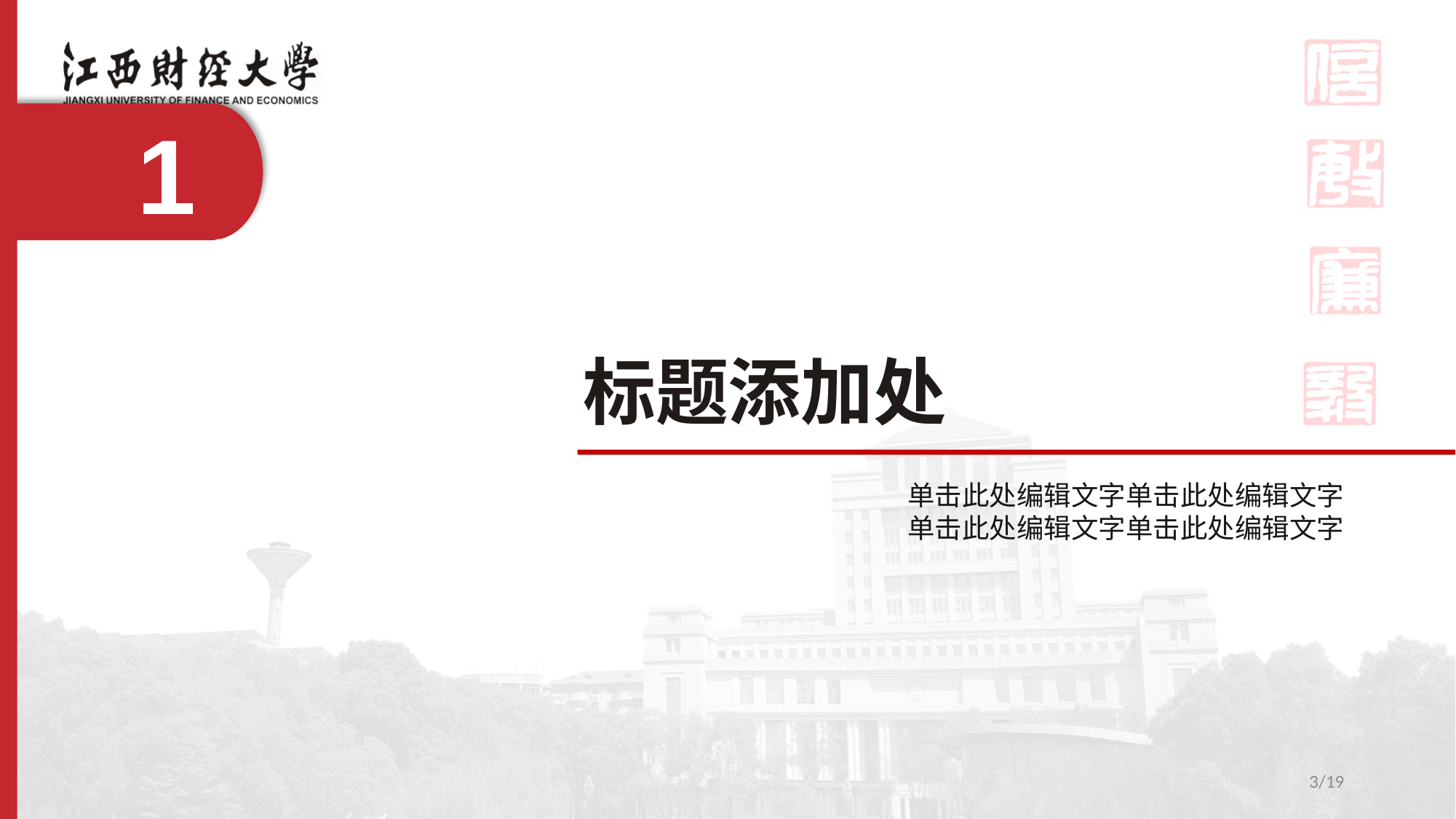

1
标题添加处

单击此处编辑文字单击此处编辑文字
单击此处编辑文字单击此处编辑文字
3/19